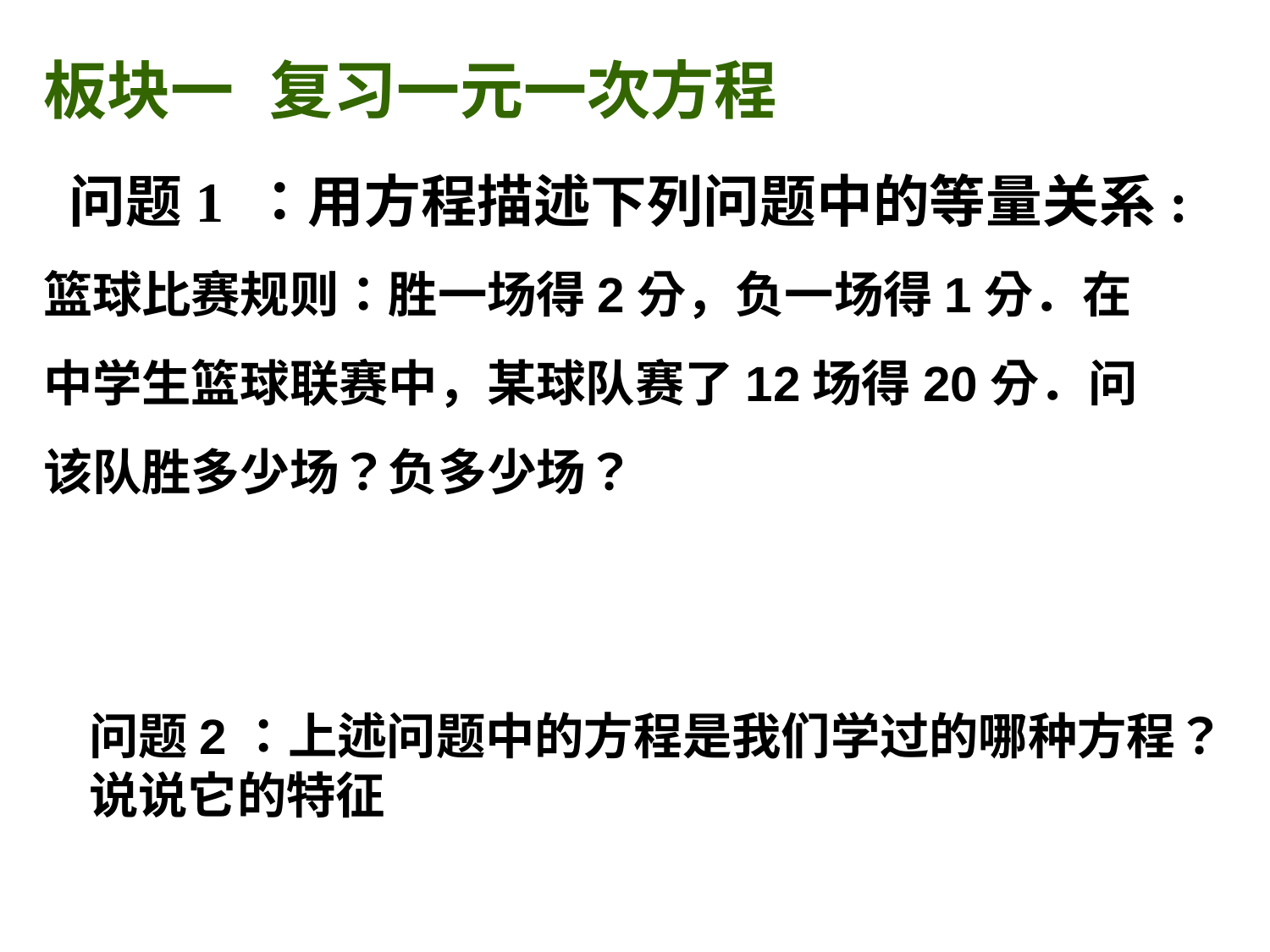

板块一  复习一元一次方程
 问题1 ：用方程描述下列问题中的等量关系:
篮球比赛规则：胜一场得2分，负一场得1分．在中学生篮球联赛中，某球队赛了12场得20分．问该队胜多少场？负多少场？
问题2：上述问题中的方程是我们学过的哪种方程？说说它的特征